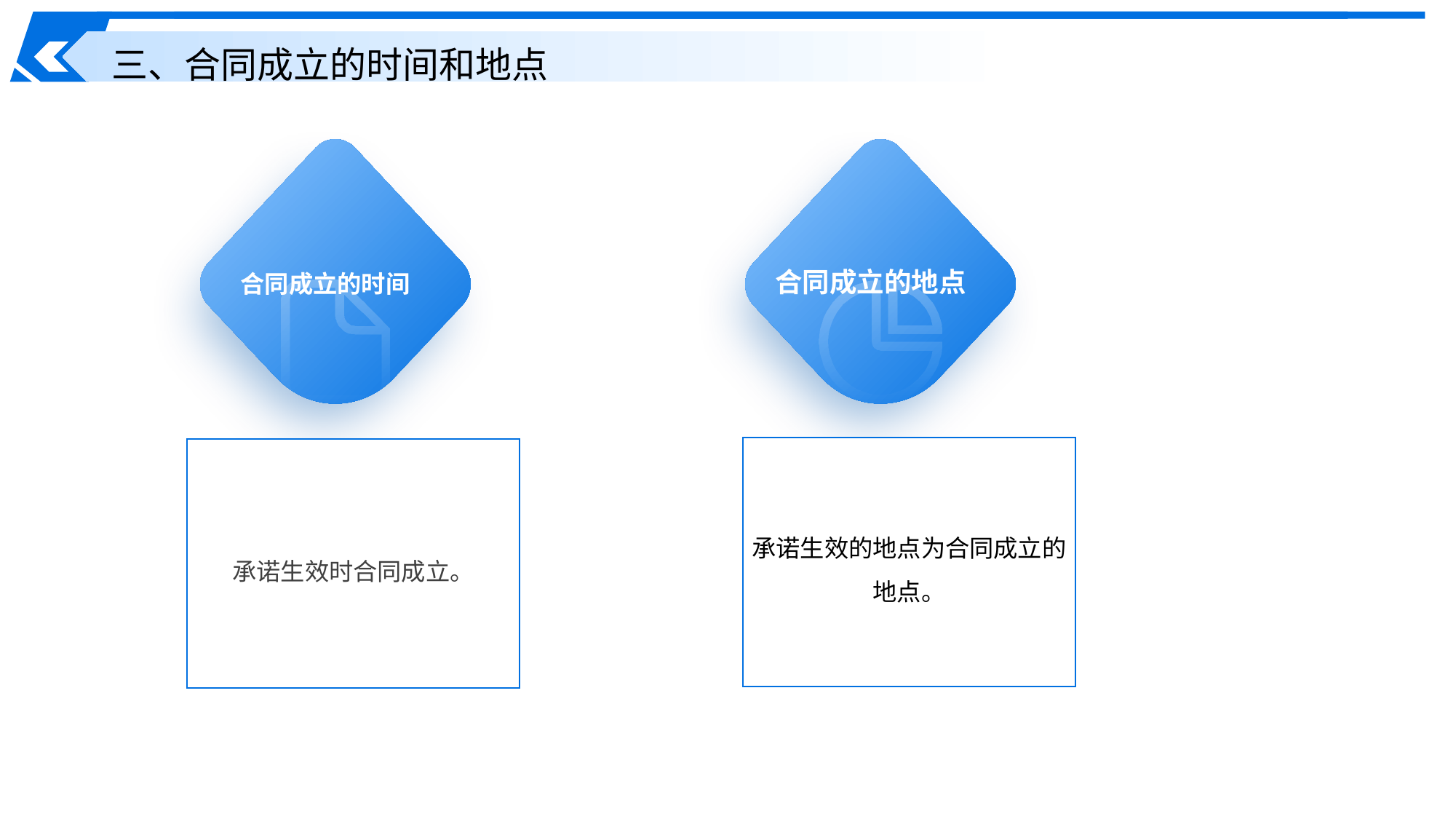

三、合同成立的时间和地点

合同成立的时间
合同成立的地点

承诺生效的地点为合同成立的地点。
承诺生效时合同成立。